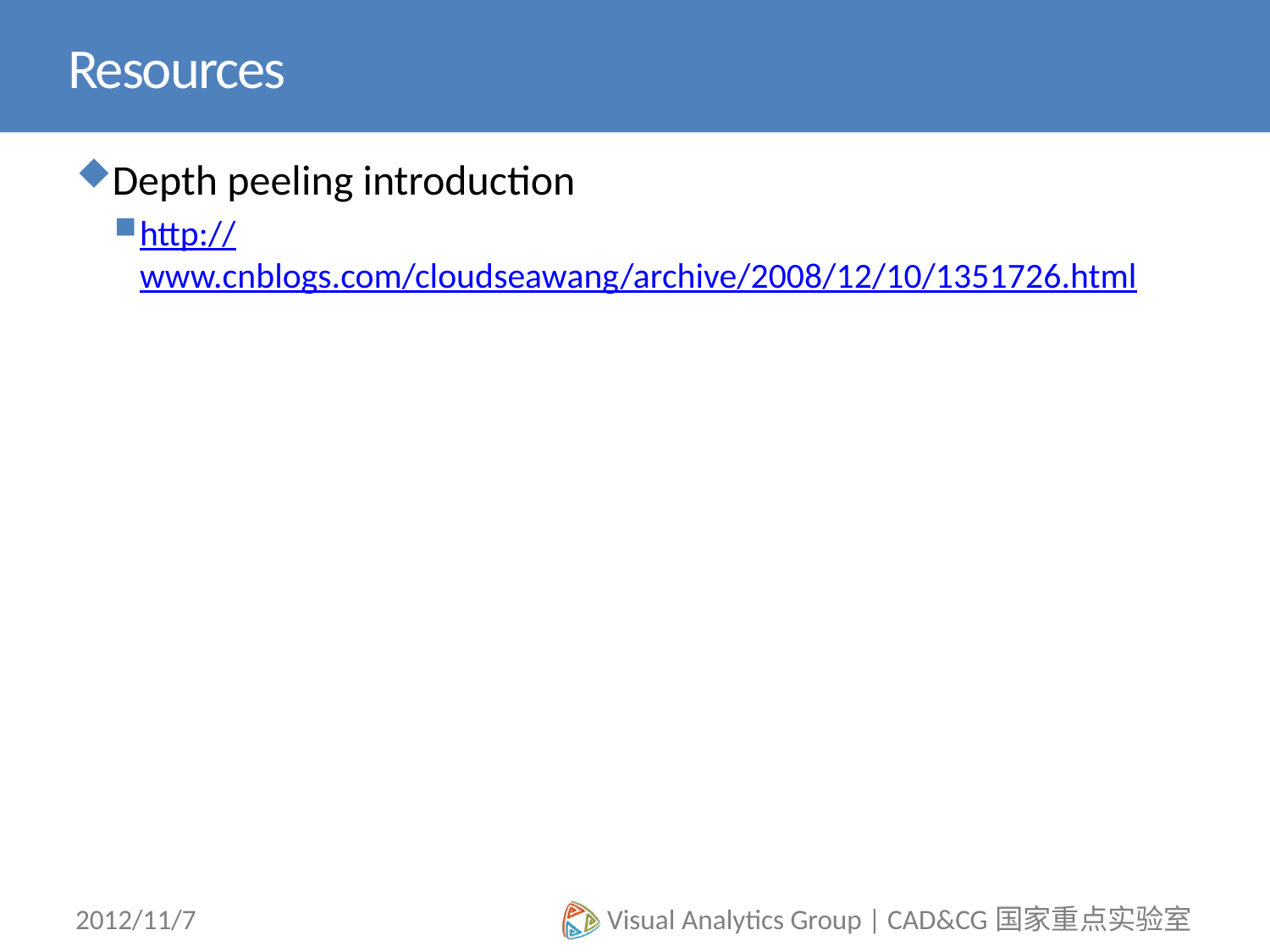

# Resources
Depth peeling introduction
http://www.cnblogs.com/cloudseawang/archive/2008/12/10/1351726.html

2012/11/7
Visual Analytics Group | CAD&CG国家重点实验室